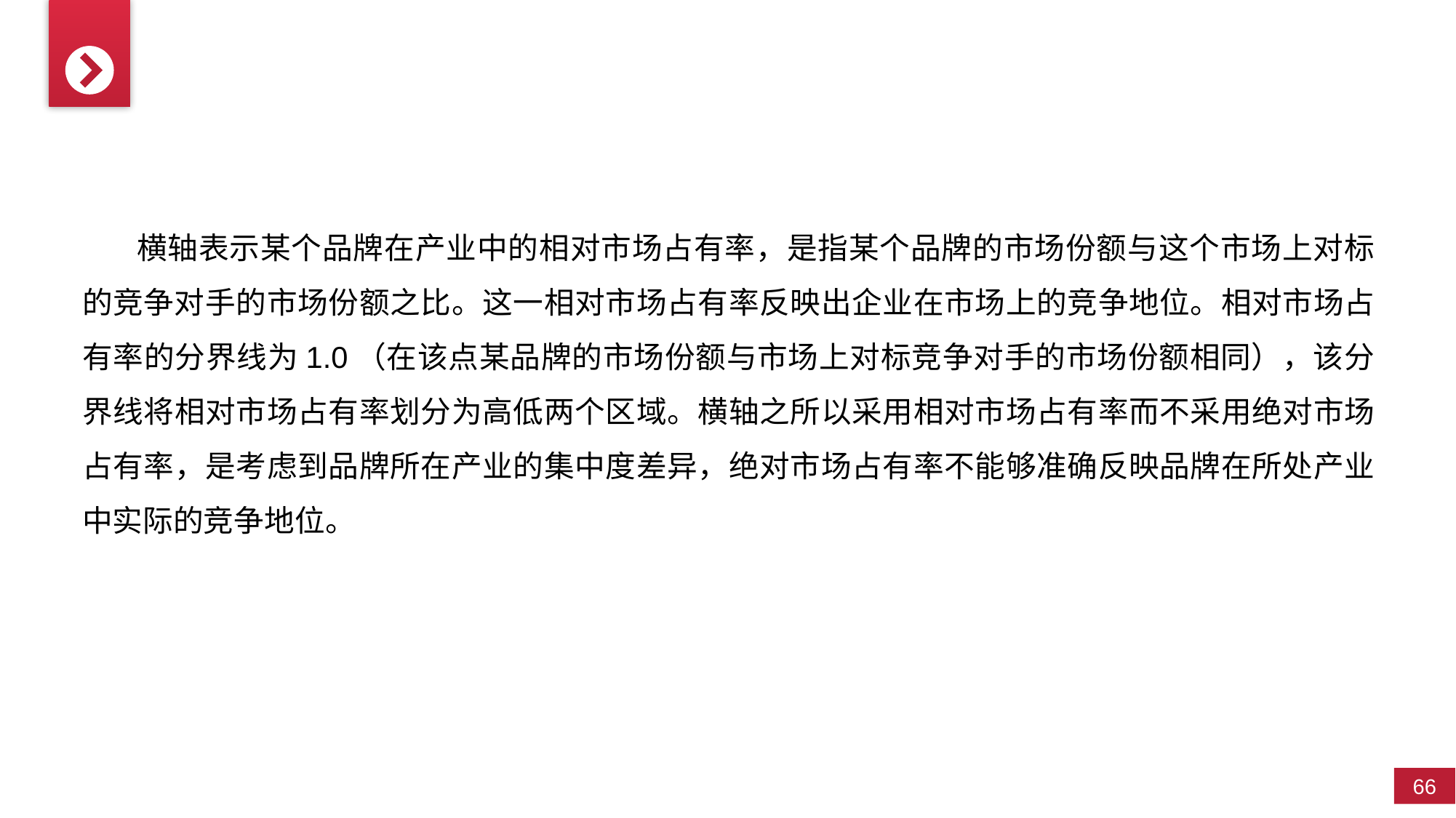

横轴表示某个品牌在产业中的相对市场占有率，是指某个品牌的市场份额与这个市场上对标的竞争对手的市场份额之比。这一相对市场占有率反映出企业在市场上的竞争地位。相对市场占有率的分界线为1.0（在该点某品牌的市场份额与市场上对标竞争对手的市场份额相同），该分界线将相对市场占有率划分为高低两个区域。横轴之所以采用相对市场占有率而不采用绝对市场占有率，是考虑到品牌所在产业的集中度差异，绝对市场占有率不能够准确反映品牌在所处产业中实际的竞争地位。